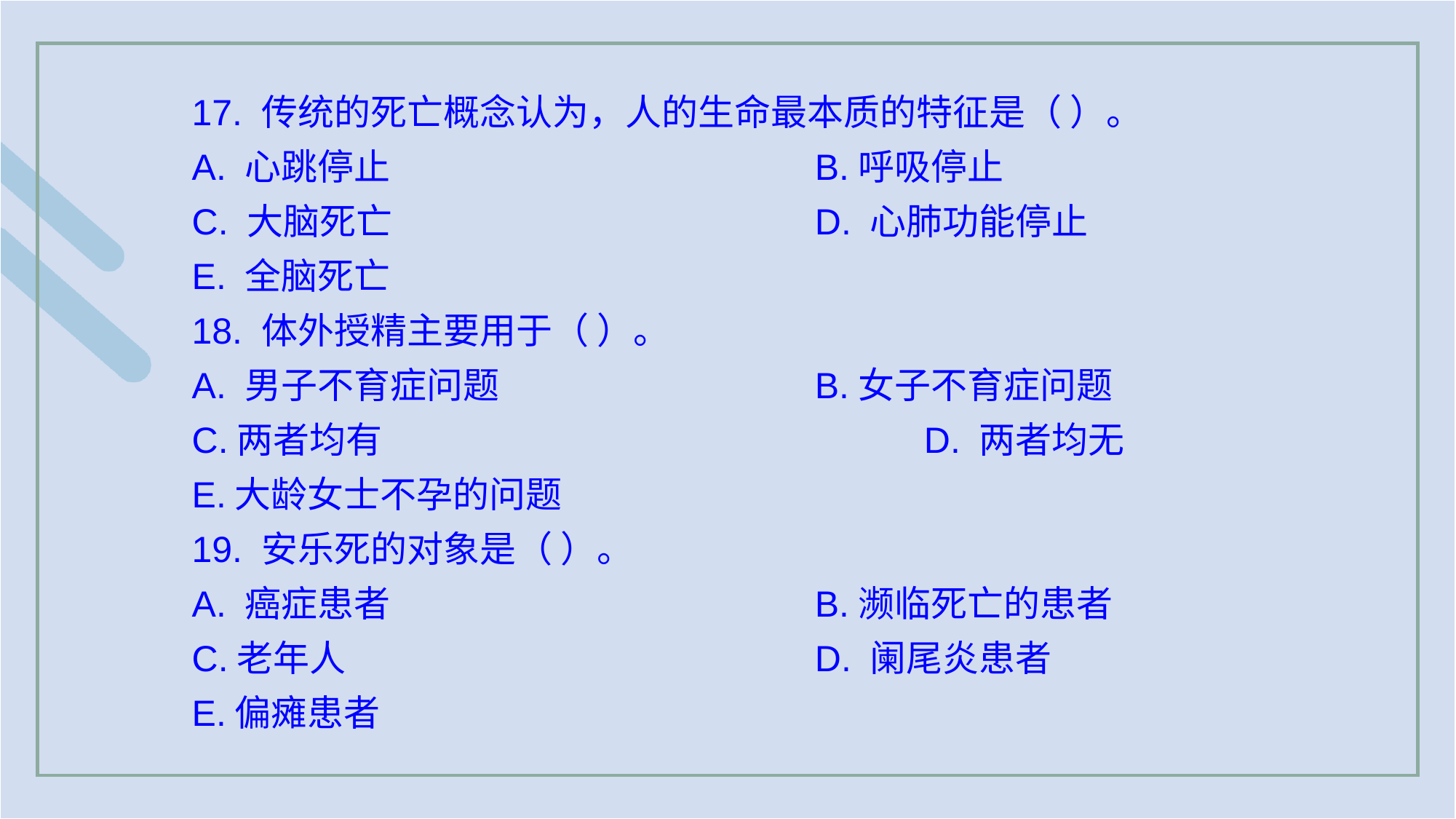

17. 传统的死亡概念认为，人的生命最本质的特征是（ ）。
A. 心跳停止 				B.呼吸停止
C. 大脑死亡				D. 心肺功能停止
E. 全脑死亡
18. 体外授精主要用于（ ）。
A. 男子不育症问题 			B.女子不育症问题
C.两者均有					D. 两者均无
E.大龄女士不孕的问题
19. 安乐死的对象是（ ）。
A. 癌症患者 				B.濒临死亡的患者
C.老年人					D. 阑尾炎患者
E.偏瘫患者